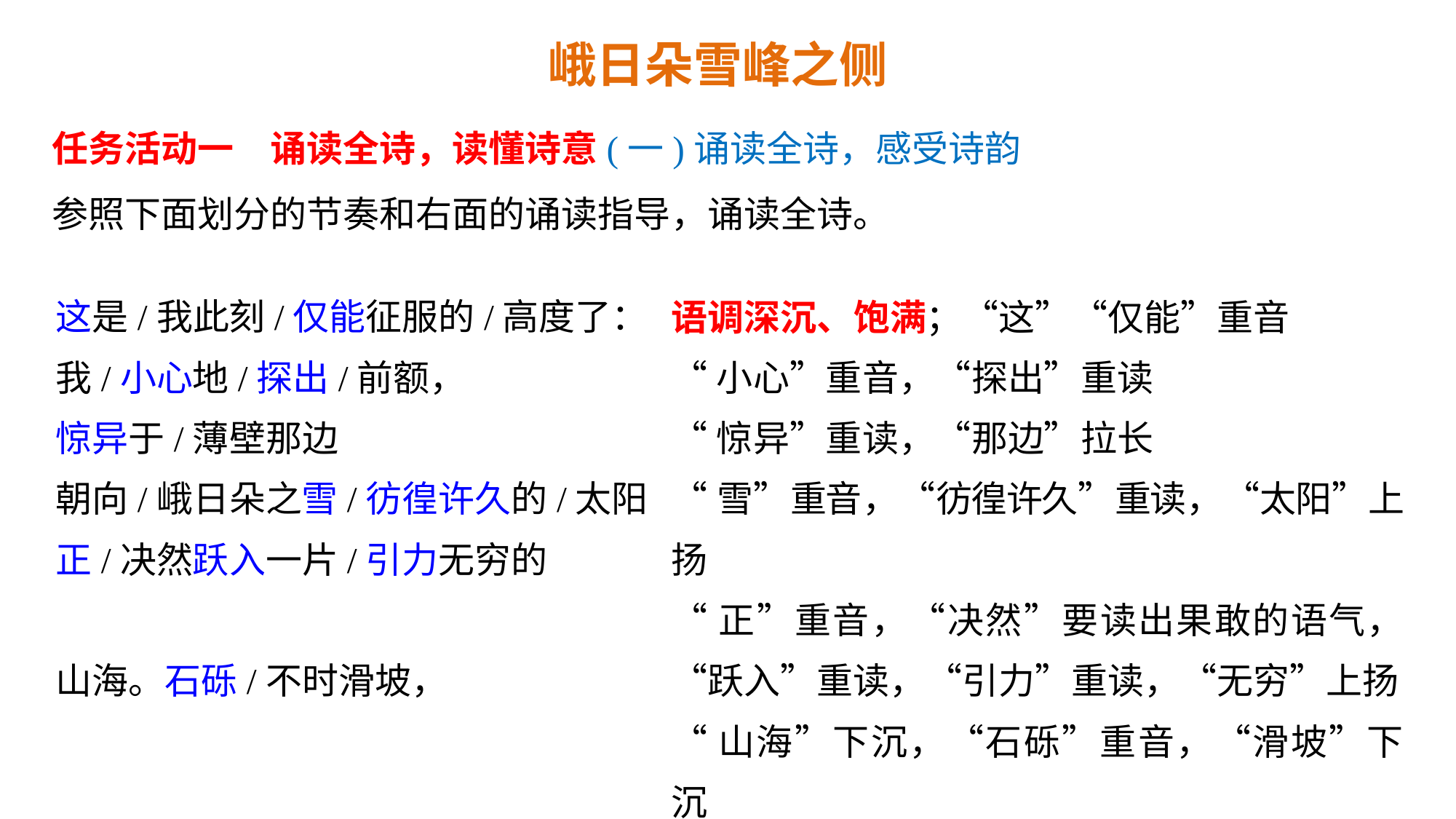

峨日朵雪峰之侧
任务活动一　诵读全诗，读懂诗意(一)诵读全诗，感受诗韵
参照下面划分的节奏和右面的诵读指导，诵读全诗。
这是/我此刻/仅能征服的/高度了：
我/小心地/探出/前额，
惊异于/薄壁那边
朝向/峨日朵之雪/彷徨许久的/太阳
正/决然跃入一片/引力无穷的

山海。石砾/不时滑坡，
语调深沉、饱满；“这”“仅能”重音
“小心”重音，“探出”重读
“惊异”重读，“那边”拉长
“雪”重音，“彷徨许久”重读，“太阳”上扬
“正”重音，“决然”要读出果敢的语气，“跃入”重读，“引力”重读，“无穷”上扬
“山海”下沉，“石砾”重音，“滑坡”下沉